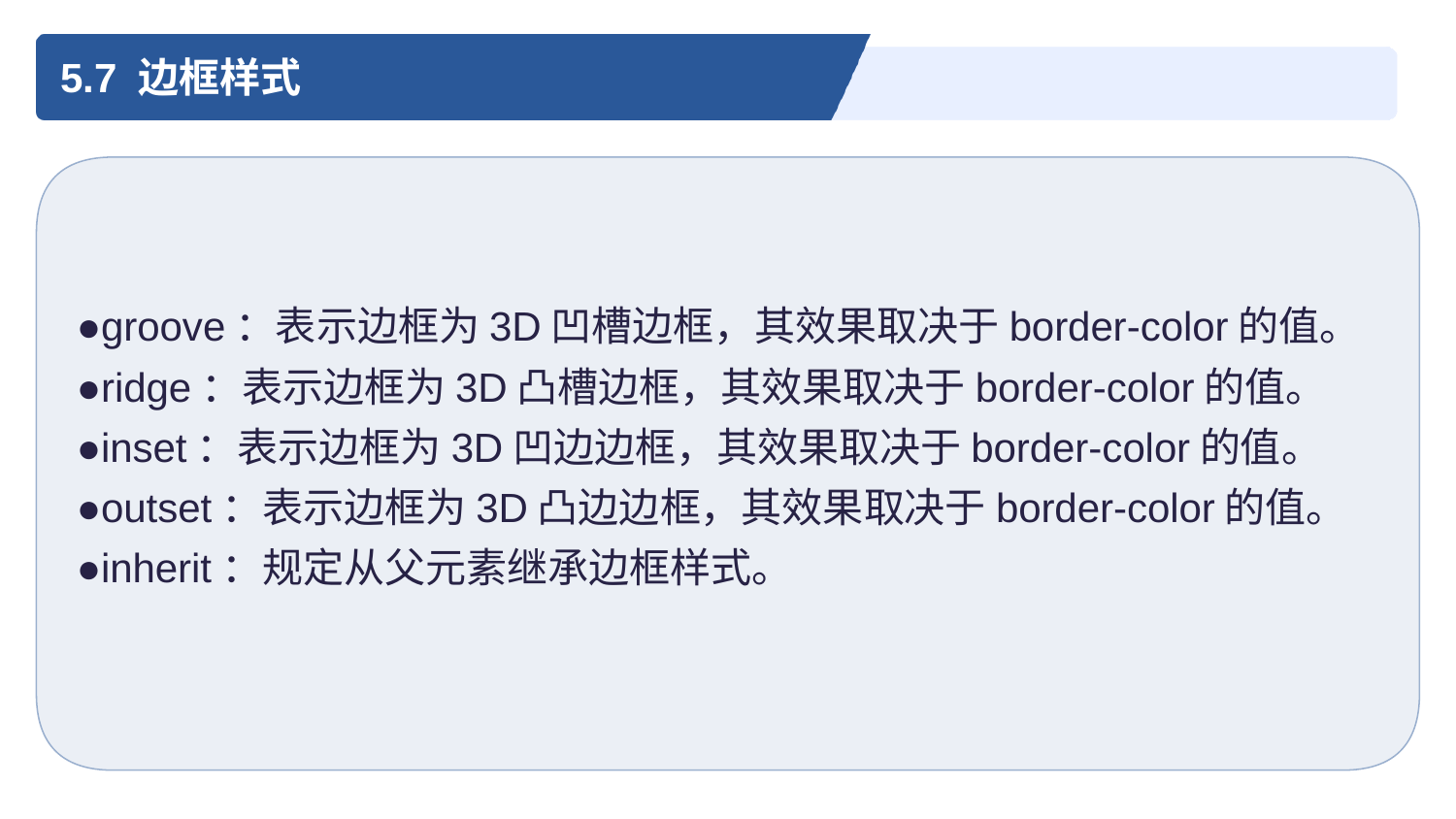

5.7 边框样式

●groove：表示边框为3D凹槽边框，其效果取决于border-color的值。
●ridge：表示边框为3D凸槽边框，其效果取决于border-color的值。
●inset：表示边框为3D凹边边框，其效果取决于border-color的值。
●outset：表示边框为3D凸边边框，其效果取决于border-color的值。
●inherit：规定从父元素继承边框样式。